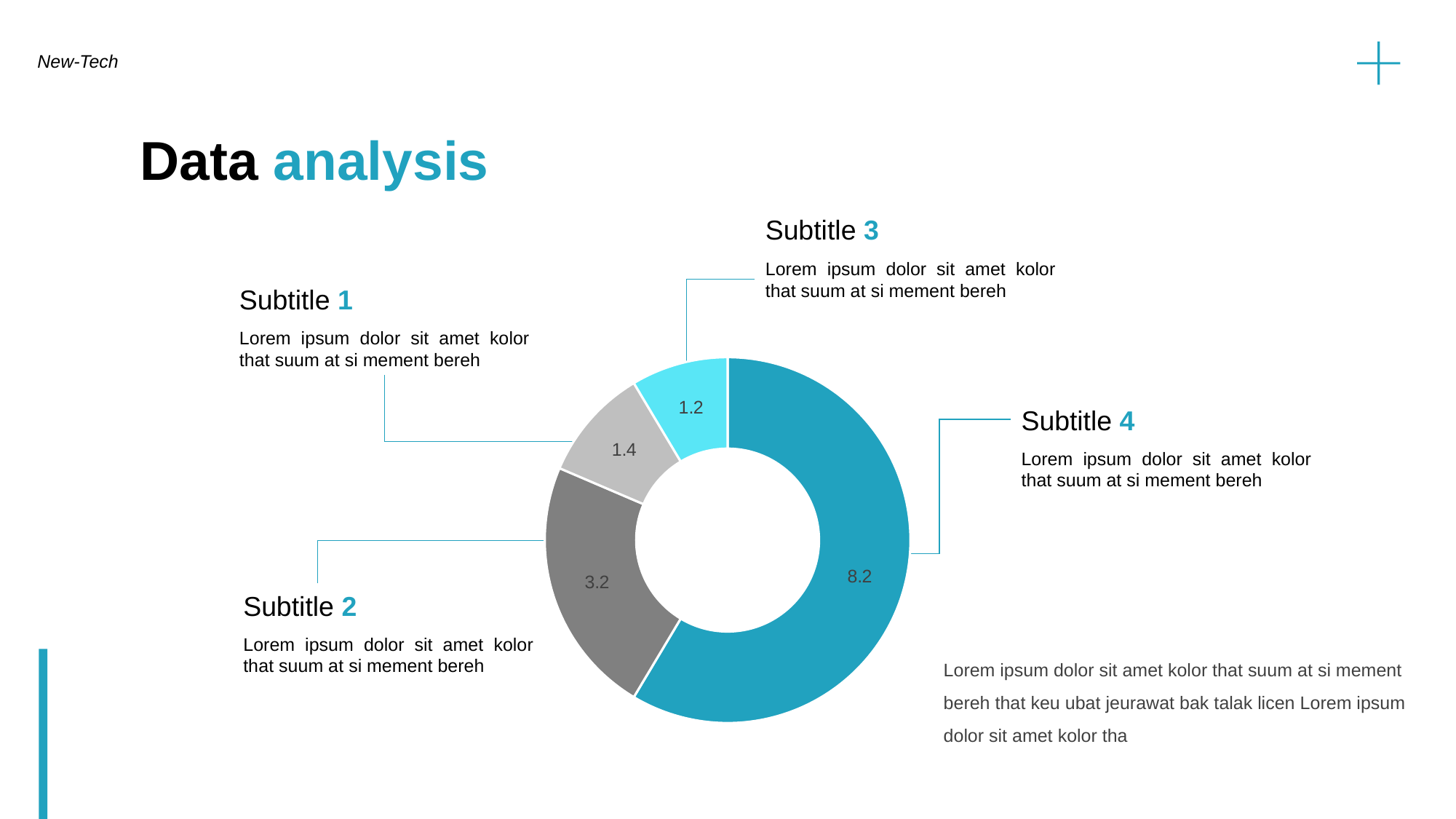

New-Tech
Data analysis
Subtitle 3
Lorem ipsum dolor sit amet kolor that suum at si mement bereh
Subtitle 1
Lorem ipsum dolor sit amet kolor that suum at si mement bereh

### Chart

| Category | 销售额 |
|---|---|
| Q1 | 8.2 |
| Q2 | 3.2 |
| Q3 | 1.4 |
| Q4 | 1.2 |
Subtitle 4
Lorem ipsum dolor sit amet kolor that suum at si mement bereh
Subtitle 2
Lorem ipsum dolor sit amet kolor that suum at si mement bereh
Lorem ipsum dolor sit amet kolor that suum at si mement bereh that keu ubat jeurawat bak talak licen Lorem ipsum dolor sit amet kolor tha